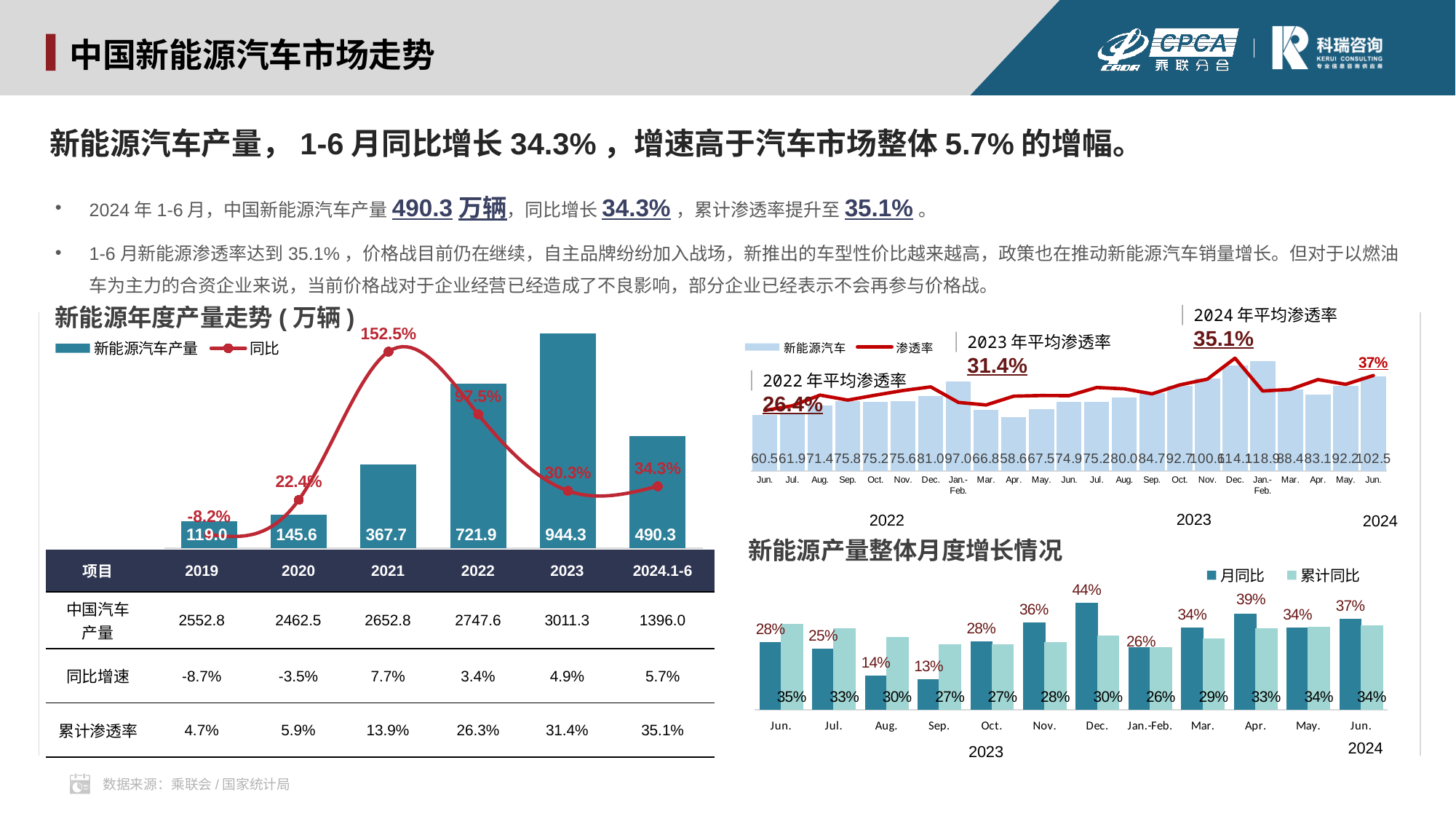

中国新能源汽车市场走势
新能源汽车产量，1-6月同比增长34.3%，增速高于汽车市场整体5.7%的增幅。
2024年1-6月，中国新能源汽车产量490.3万辆，同比增长34.3%，累计渗透率提升至35.1%。
1-6月新能源渗透率达到35.1%，价格战目前仍在继续，自主品牌纷纷加入战场，新推出的车型性价比越来越高，政策也在推动新能源汽车销量增长。但对于以燃油车为主力的合资企业来说，当前价格战对于企业经营已经造成了不良影响，部分企业已经表示不会再参与价格战。

### Chart

| Category | 新能源汽车产量 | 同比 |
|---|---|---|
| 2019 | 119.0 | -0.08179012345679 |
| 2020 | 145.6 | 0.223529411764706 |
| 2021 | 367.7 | 1.52541208791209 |
| 2022 | 721.9 | 0.975 |
| 2023 | 944.3 | 0.303 |
| 2024 | 490.3 | 0.343 |
新能源年度产量走势(万辆)
2024年平均渗透率35.1%

### Chart

| Category | 新能源汽车 | 渗透率 |
|---|---|---|
| Jun. | 60.5 | 0.234805557711713 |
| Jul. | 61.9 | 0.253211159289863 |
| Aug. | 71.4 | 0.294311624072547 |
| Sep. | 75.8 | 0.275 |
| Oct. | 75.2 | 0.294 |
| Nov. | 75.6 | 0.312 |
| Dec. | 81.0 | 0.326 |
| Jan.-Feb. | 97.0 | 0.266 |
| Mar. | 66.8 | 0.256 |
| Apr. | 58.6 | 0.29 |
| May. | 67.5 | 0.2925877763328999 |
| Jun. | 74.9 | 0.29212168486739476 |
| Jul. | 75.2 | 0.32358003442340794 |
| Aug. | 80.0 | 0.31834460803820136 |
| Sep. | 84.7 | 0.2989763501588422 |
| Oct. | 92.7 | 0.33357322777977694 |
| Nov. | 100.6 | 0.356 |
| Dec. | 114.1 | 0.437 |
| Jan.-Feb. | 118.9 | 0.31 |
| Mar. | 88.4 | 0.3163922691481747 |
| Apr. | 83.1 | 0.35421994884910485 |
| May. | 92.2 | 0.336 |
| Jun. | 102.5 | 0.37 |
2023年平均渗透率31.4%
2022年平均渗透率26.4%
2023
2022
2024
新能源产量整体月度增长情况
| 项目 | 2019 | 2020 | 2021 | 2022 | 2023 | 2024.1-6 |
| --- | --- | --- | --- | --- | --- | --- |
| 中国汽车 产量 | 2552.8 | 2462.5 | 2652.8 | 2747.6 | 3011.3 | 1396.0 |
| 同比增速 | -8.7% | -3.5% | 7.7% | 3.4% | 4.9% | 5.7% |
| 累计渗透率 | 4.7% | 5.9% | 13.9% | 26.3% | 31.4% | 35.1% |

### Chart

| Category | 月同比 | 累计同比 |
|---|---|---|
| Jun. | 0.276 | 0.35 |
| Jul. | 0.249 | 0.332 |
| Aug. | 0.138 | 0.296 |
| Sep. | 0.125 | 0.267 |
| Oct. | 0.279 | 0.267 |
| Nov. | 0.356 | 0.277 |
| Dec. | 0.437 | 0.303 |
| Jan.-Feb. | 0.256 | 0.256 |
| Mar. | 0.335 | 0.292 |
| Apr. | 0.392 | 0.332 |
| May. | 0.336 | 0.339 |
| Jun. | 0.37 | 0.343 |
2024
2023
数据来源：乘联会/国家统计局